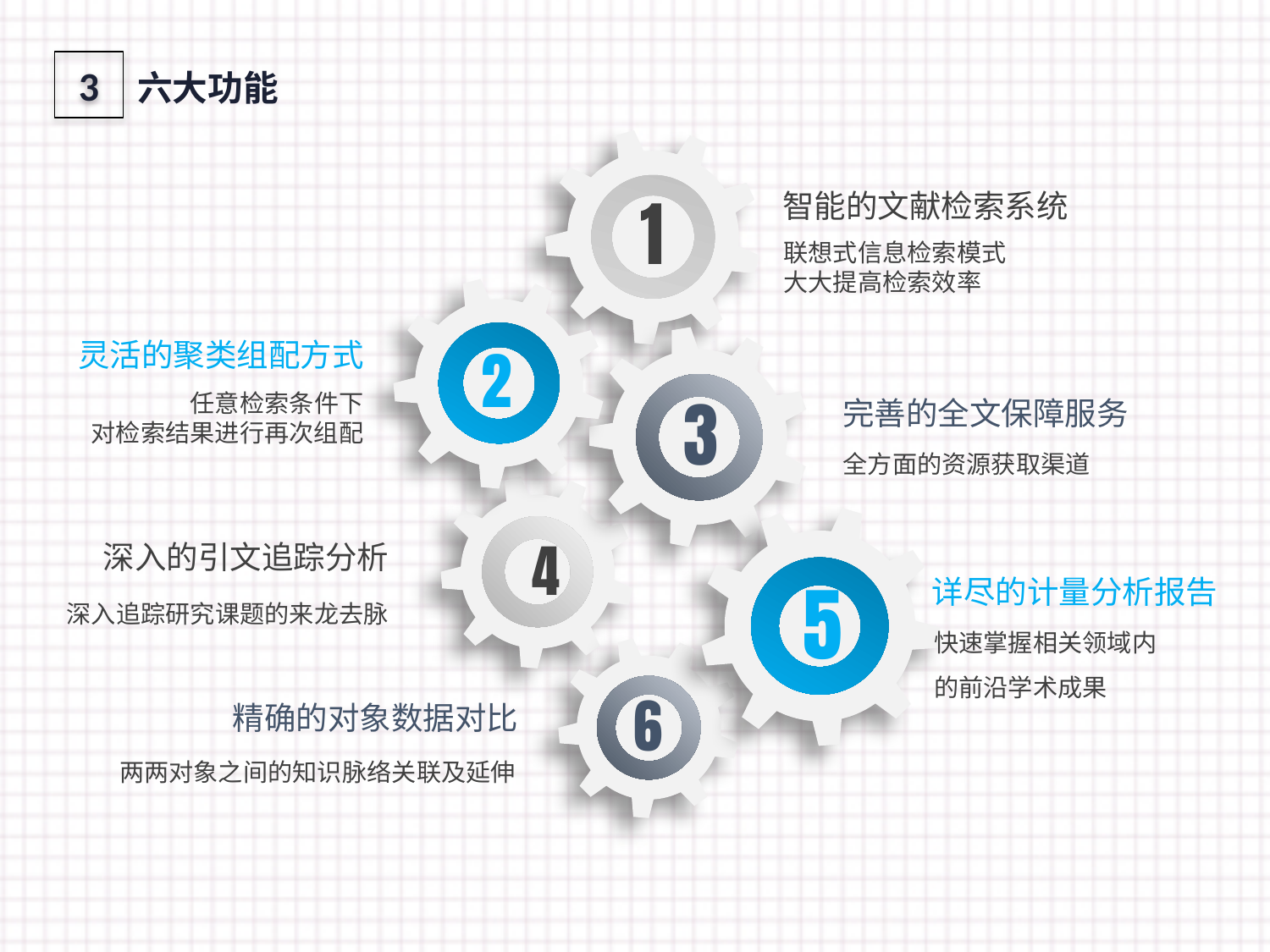

3
六大功能

智能的文献检索系统
1
联想式信息检索模式
大大提高检索效率

灵活的聚类组配方式
2
任意检索条件下
对检索结果进行再次组配
完善的全文保障服务
3
全方面的资源获取渠道

深入的引文追踪分析
4
详尽的计量分析报告
5
深入追踪研究课题的来龙去脉
快速掌握相关领域内
的前沿学术成果

6
精确的对象数据对比
两两对象之间的知识脉络关联及延伸